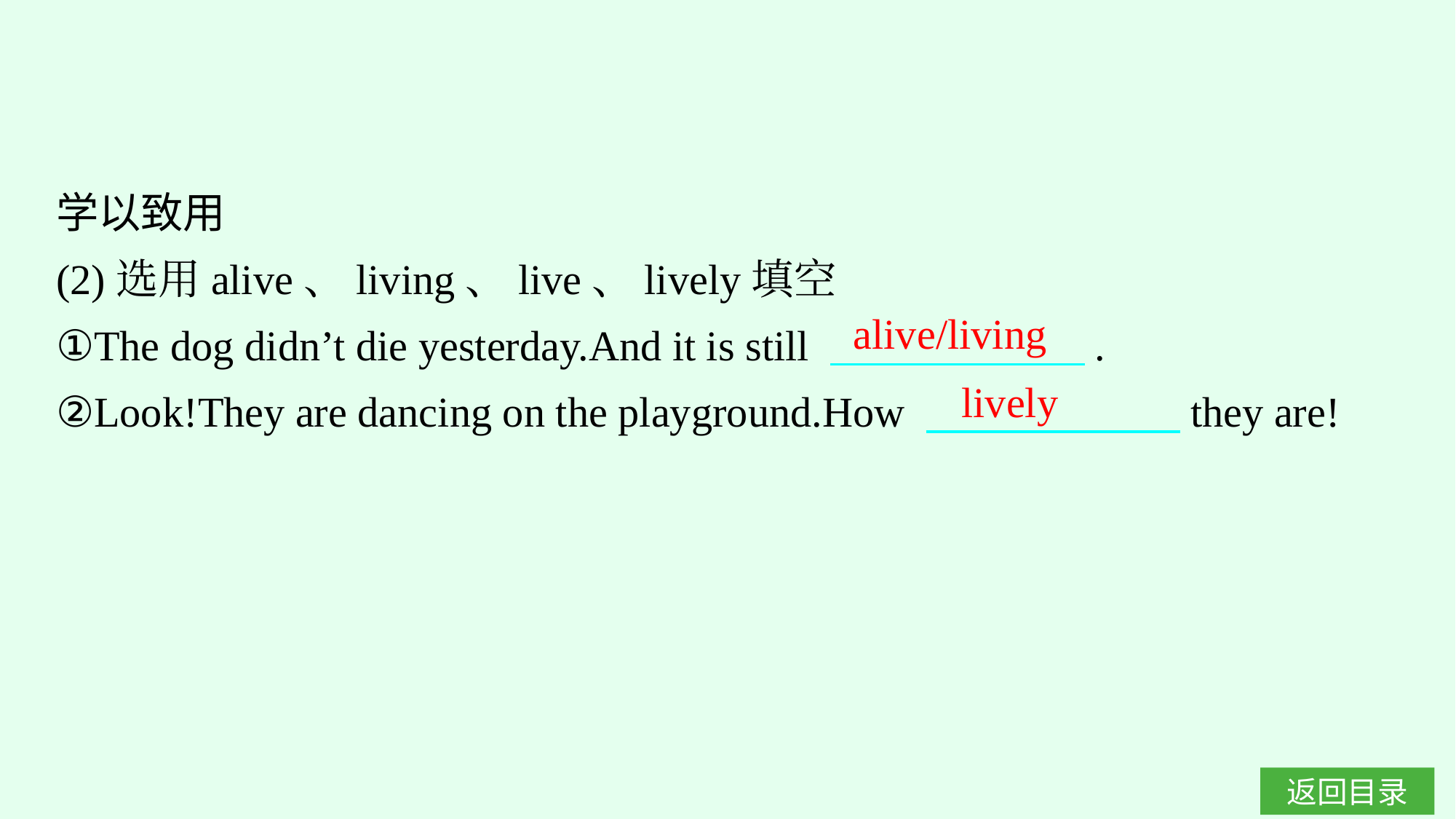

学以致用
(2)选用alive、living、live、lively填空
①The dog didn’t die yesterday.And it is still 　　　　　　.
②Look!They are dancing on the playground.How 　　　　　　they are!
alive/living
lively